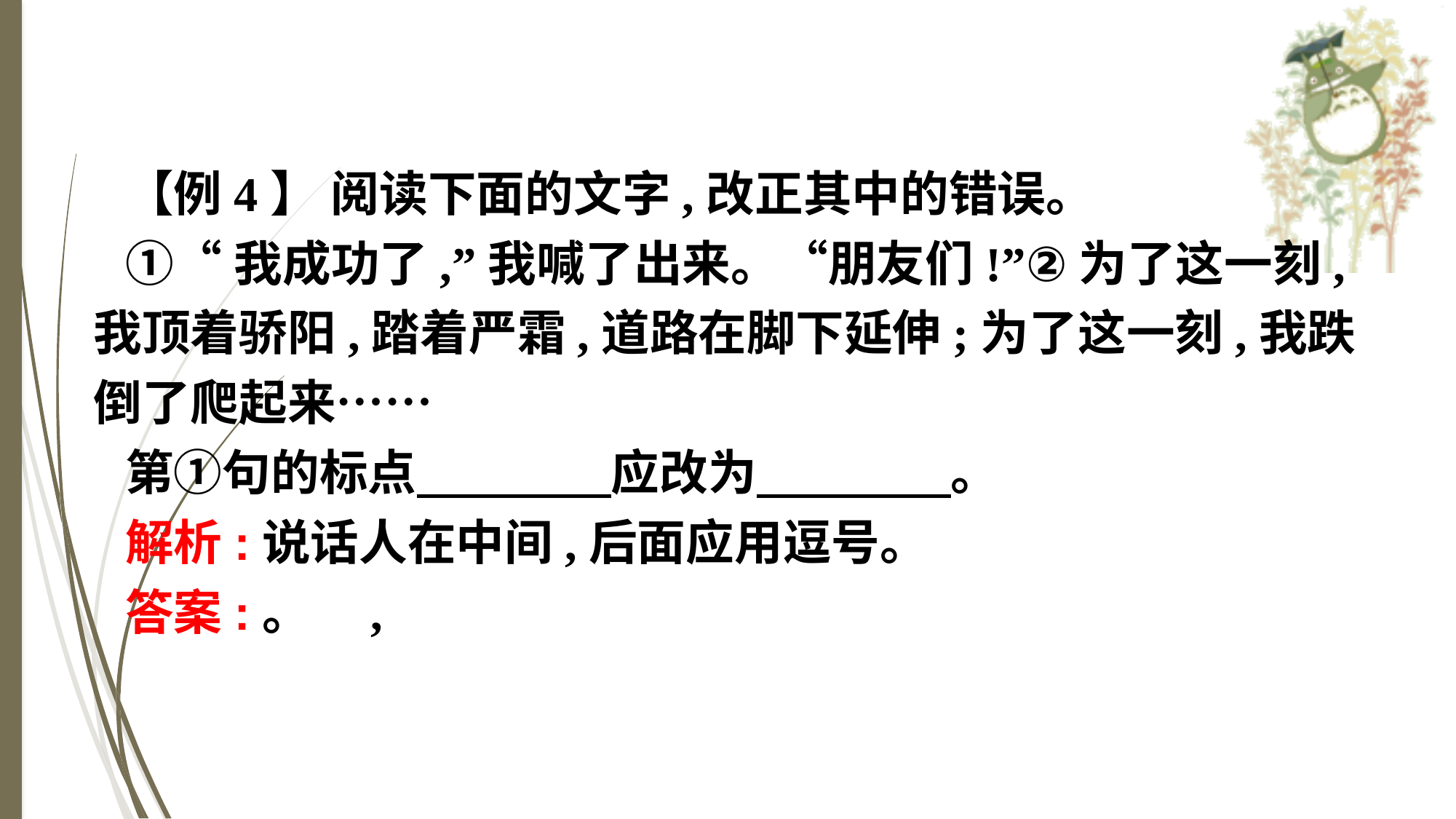

【例4】 阅读下面的文字,改正其中的错误。
①“我成功了,”我喊了出来。“朋友们!”②为了这一刻,我顶着骄阳,踏着严霜,道路在脚下延伸;为了这一刻,我跌倒了爬起来……
第①句的标点　　　　应改为　　　　。
解析:说话人在中间,后面应用逗号。
答案:。　,